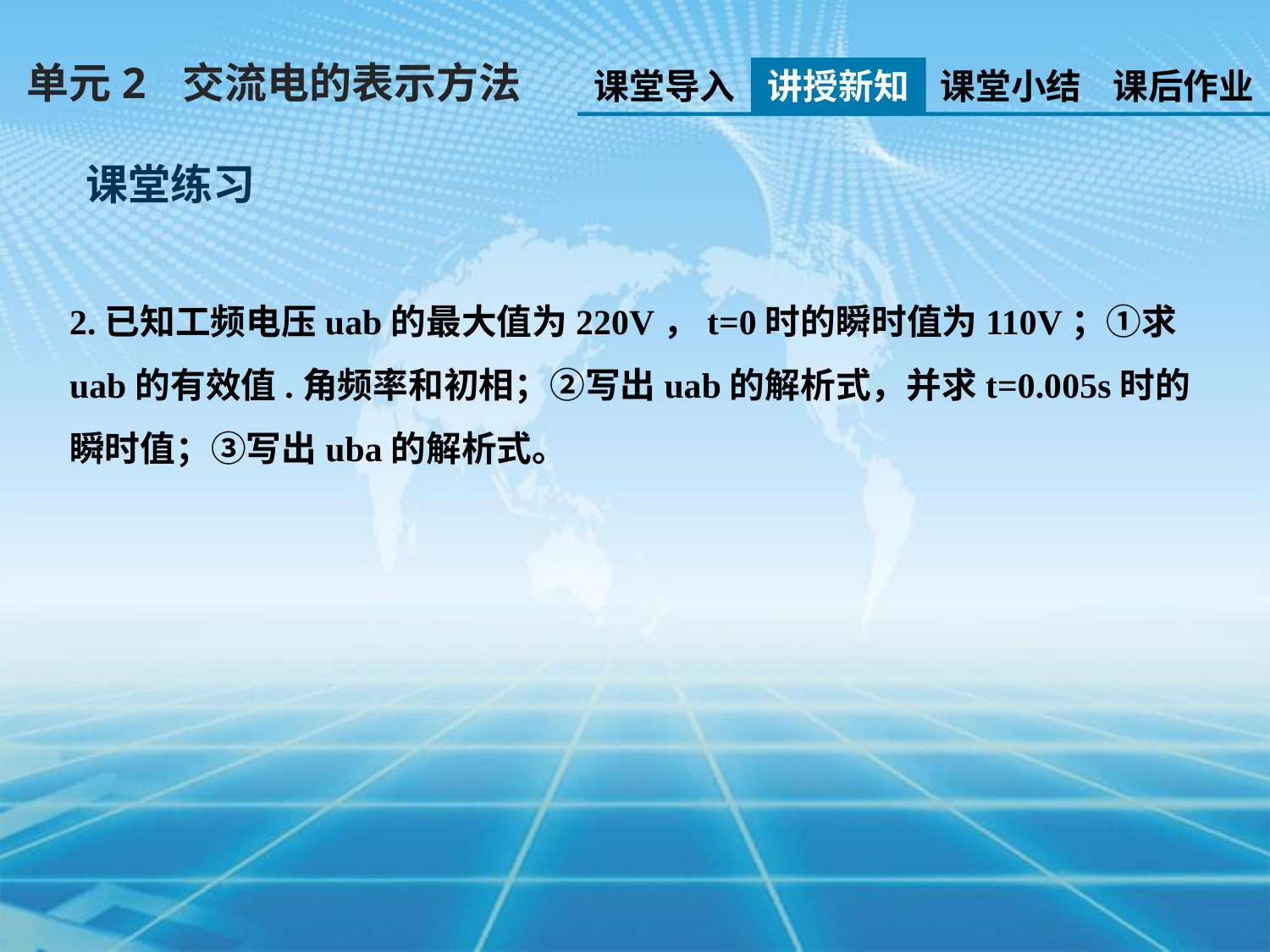

单元2 交流电的表示方法
课堂导入
讲授新知
课堂小结
课后作业
课堂练习
2.已知工频电压uab的最大值为220V，t=0时的瞬时值为110V；①求uab的有效值.角频率和初相；②写出uab的解析式，并求t=0.005s时的瞬时值；③写出uba的解析式。